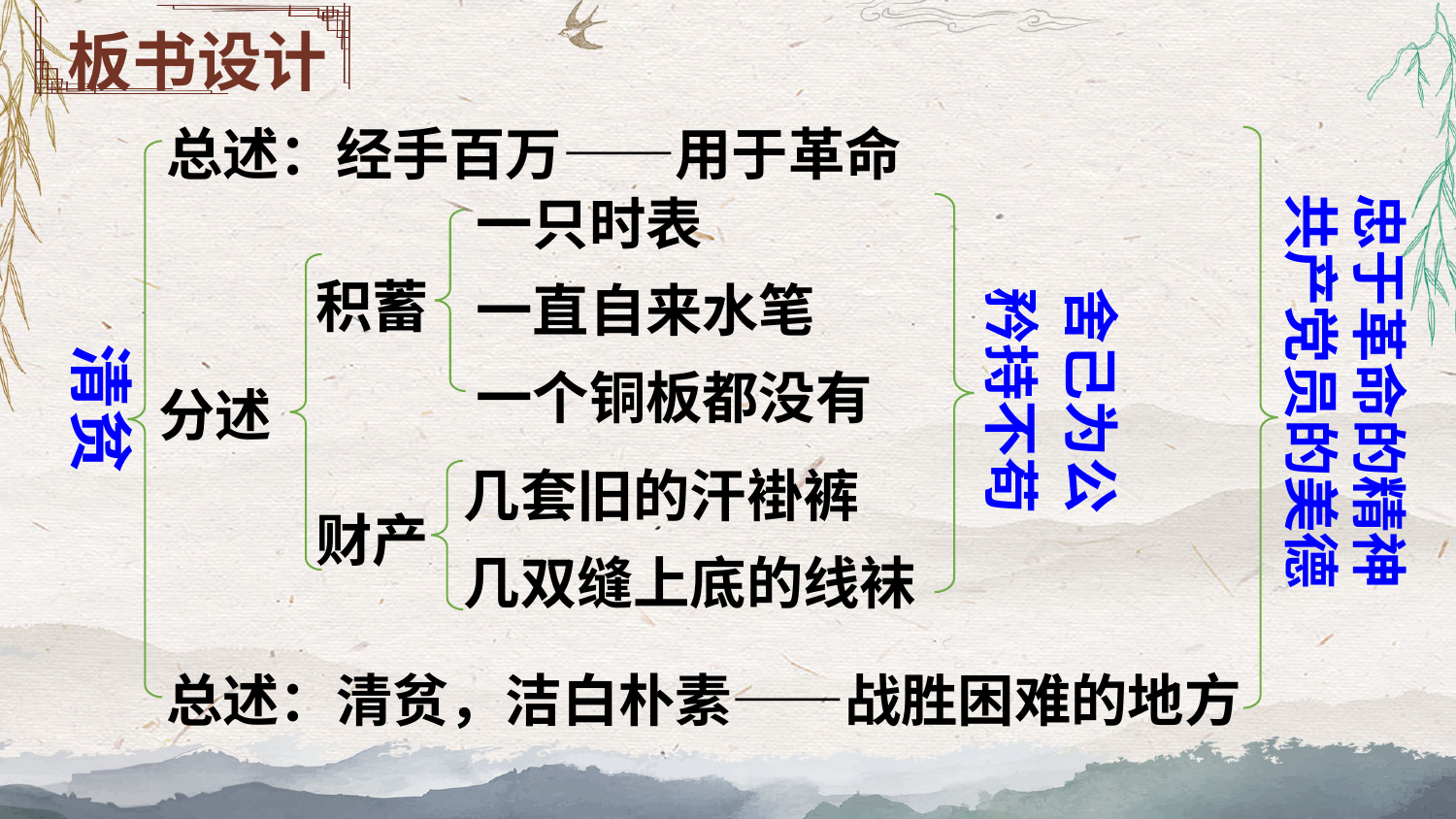

板书设计
总述：经手百万——用于革命

忠于革命的精神共产党员的美德
一只时表
一直自来水笔
一个铜板都没有

积蓄

舍己为公
矜持不苟
清贫
分述
几套旧的汗褂裤
几双缝上底的线袜

财产
总述：清贫，洁白朴素——战胜困难的地方